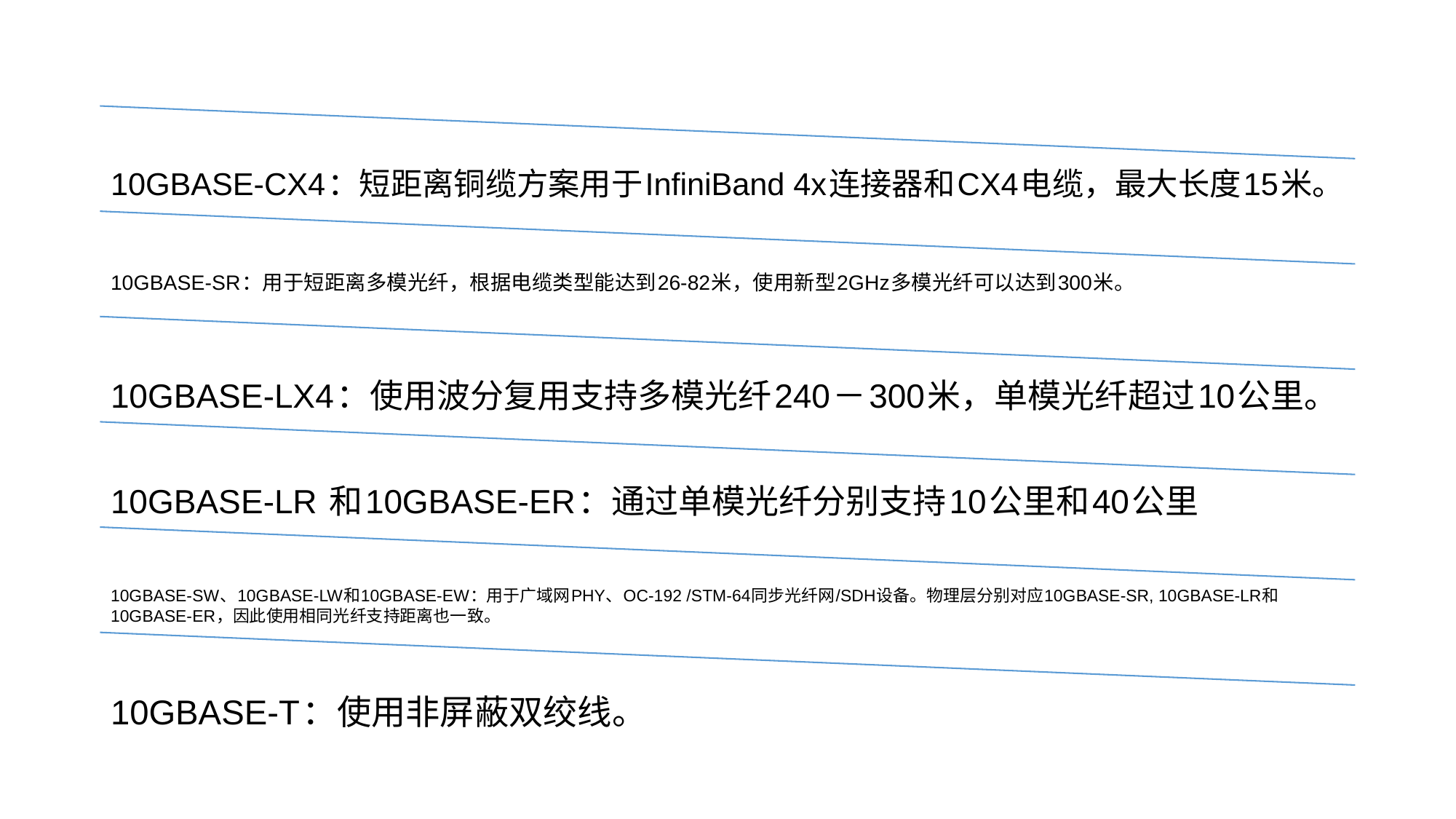

10GBASE-CX4：短距离铜缆方案用于InfiniBand 4x连接器和CX4电缆，最大长度15米。
10GBASE-SR：用于短距离多模光纤，根据电缆类型能达到26-82米，使用新型2GHz多模光纤可以达到300米。
10GBASE-LX4：使用波分复用支持多模光纤240－300米，单模光纤超过10公里。
10GBASE-LR 和10GBASE-ER：通过单模光纤分别支持10公里和40公里
10GBASE-SW、10GBASE-LW和10GBASE-EW：用于广域网PHY、OC-192 /STM-64同步光纤网/SDH设备。物理层分别对应10GBASE-SR, 10GBASE-LR和10GBASE-ER，因此使用相同光纤支持距离也一致。
10GBASE-T：使用非屏蔽双绞线。